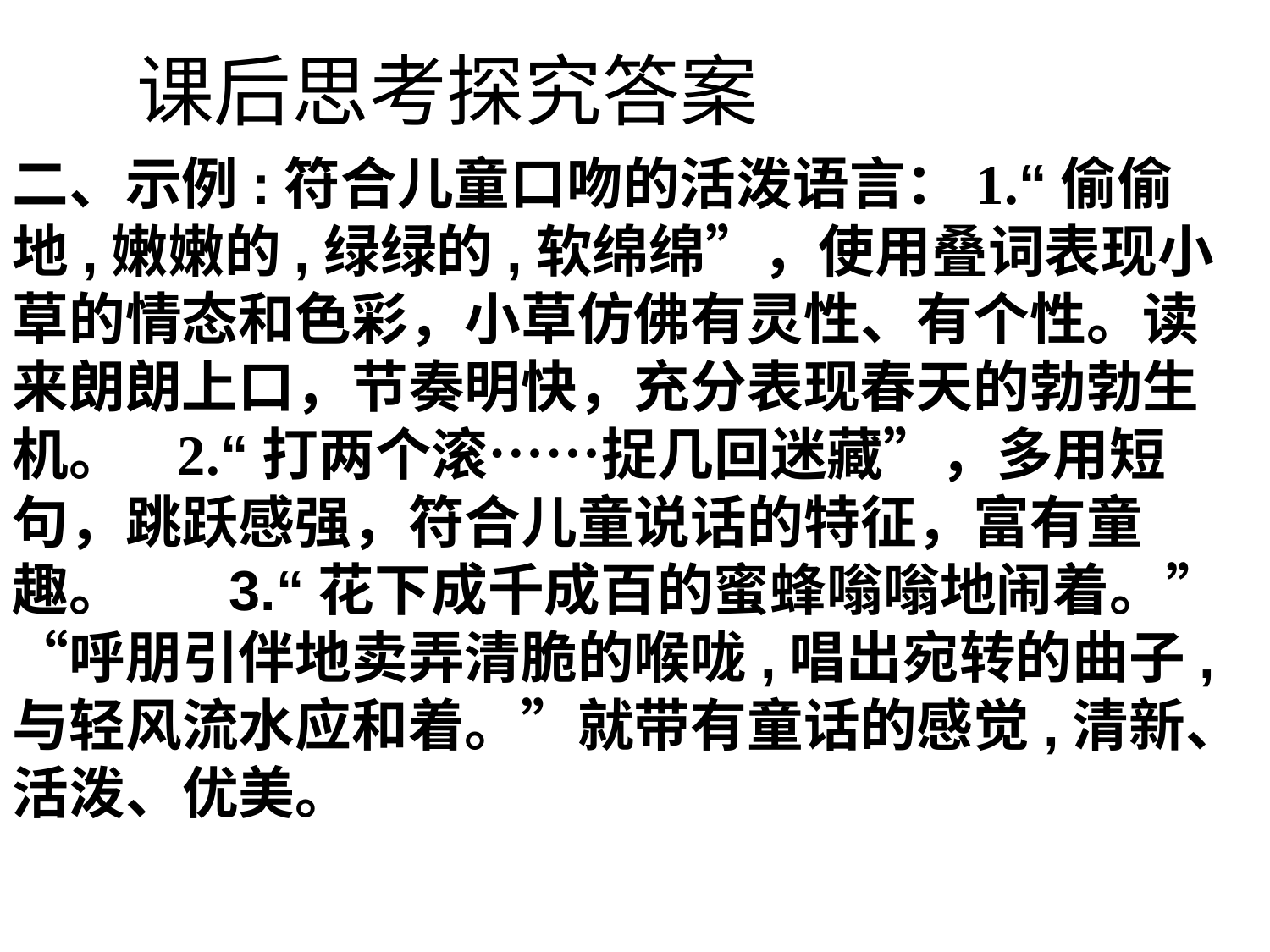

课后思考探究答案
二、示例:符合儿童口吻的活泼语言：1.“偷偷地,嫩嫩的,绿绿的,软绵绵”，使用叠词表现小草的情态和色彩，小草仿佛有灵性、有个性。读来朗朗上口，节奏明快，充分表现春天的勃勃生机。   2.“打两个滚……捉几回迷藏”，多用短句，跳跃感强，符合儿童说话的特征，富有童趣。       3.“花下成千成百的蜜蜂嗡嗡地闹着。”“呼朋引伴地卖弄清脆的喉咙,唱出宛转的曲子,与轻风流水应和着。”就带有童话的感觉,清新、活泼、优美。